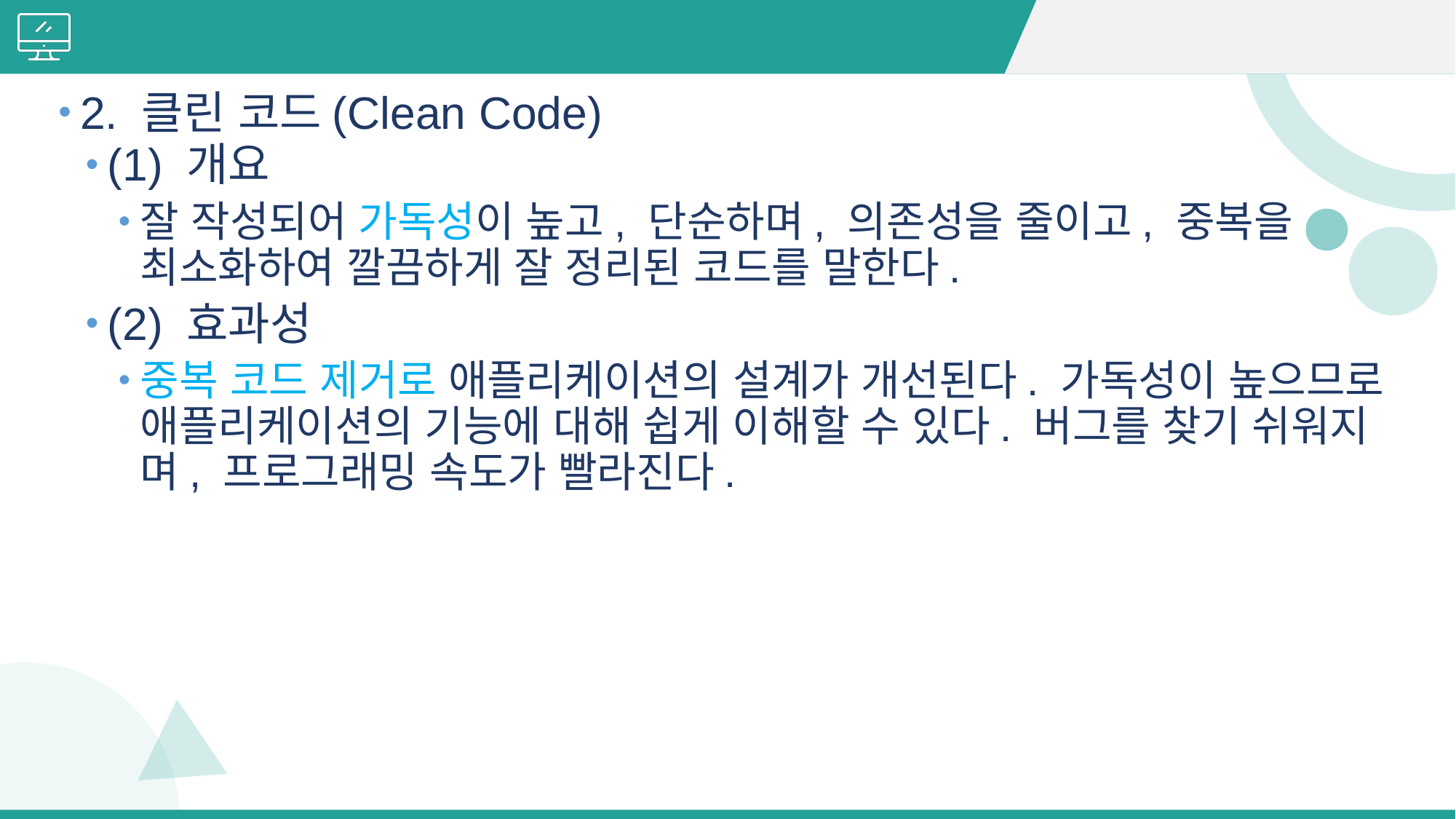

#
2. 클린 코드(Clean Code)
(1) 개요
잘 작성되어 가독성이 높고, 단순하며, 의존성을 줄이고, 중복을 최소화하여 깔끔하게 잘 정리된 코드를 말한다.
(2) 효과성
중복 코드 제거로 애플리케이션의 설계가 개선된다. 가독성이 높으므로 애플리케이션의 기능에 대해 쉽게 이해할 수 있다. 버그를 찾기 쉬워지며, 프로그래밍 속도가 빨라진다.